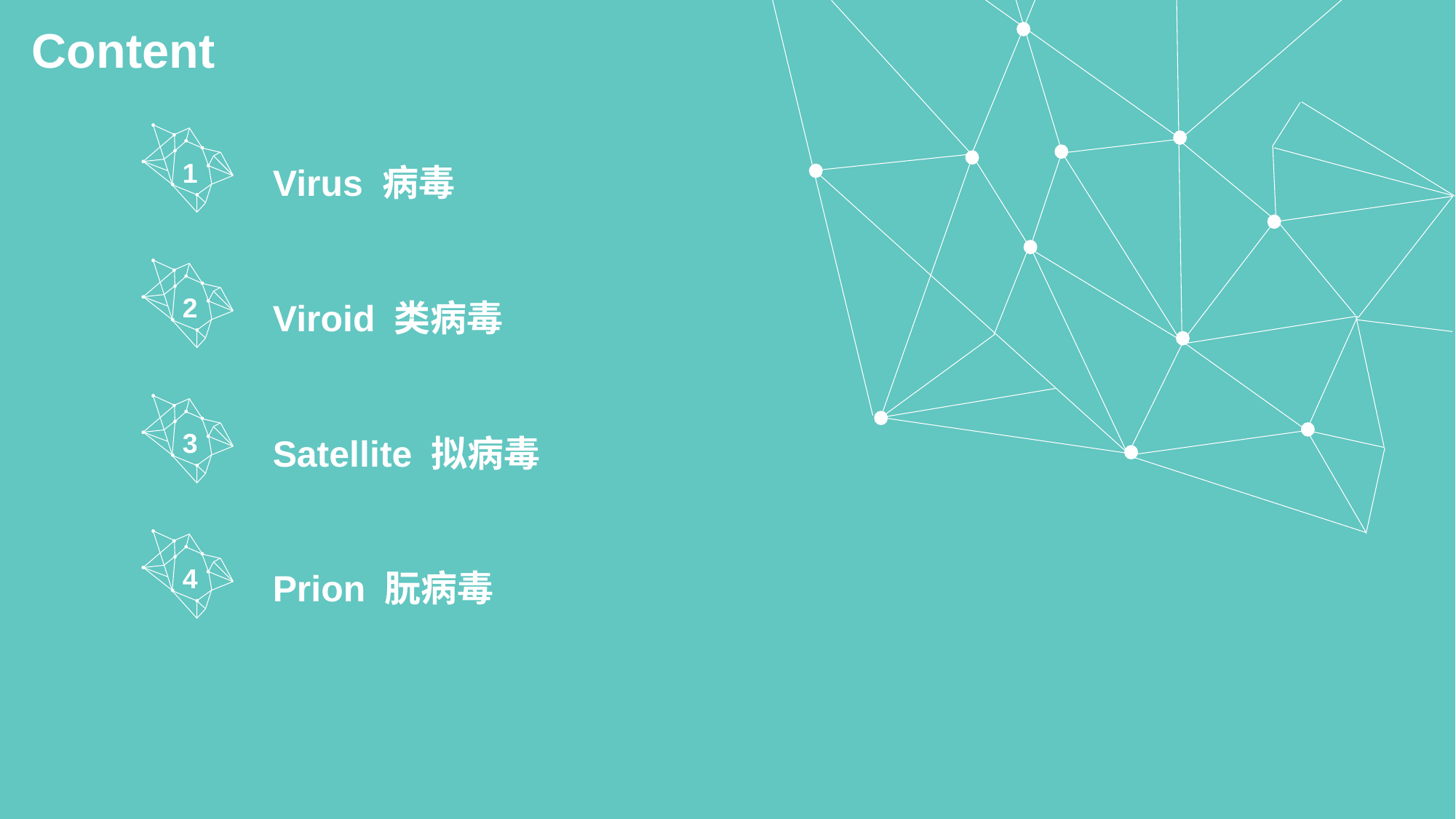

Content

1
Virus 病毒

2
Viroid 类病毒

3
Satellite 拟病毒

4
Prion 朊病毒